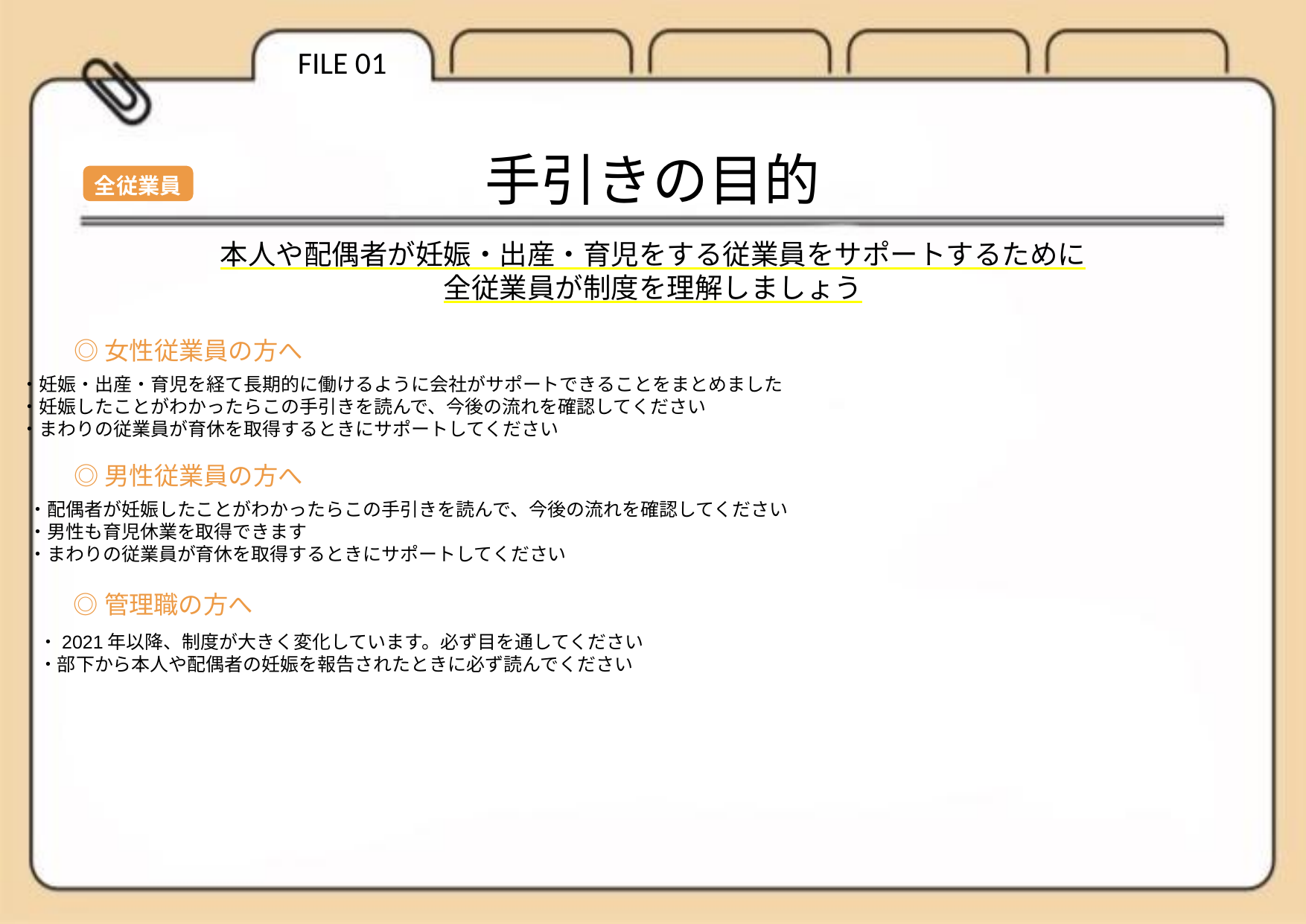

FILE 01
手引きの目的
全従業員

本人や配偶者が妊娠・出産・育児をする従業員をサポートするために
全従業員が制度を理解しましょう
◎女性従業員の方へ
・妊娠・出産・育児を経て長期的に働けるように会社がサポートできることをまとめました
・妊娠したことがわかったらこの手引きを読んで、今後の流れを確認してください
・まわりの従業員が育休を取得するときにサポートしてください
◎男性従業員の方へ
・配偶者が妊娠したことがわかったらこの手引きを読んで、今後の流れを確認してください
・男性も育児休業を取得できます
・まわりの従業員が育休を取得するときにサポートしてください
◎管理職の方へ
・2021年以降、制度が大きく変化しています。必ず目を通してください
・部下から本人や配偶者の妊娠を報告されたときに必ず読んでください